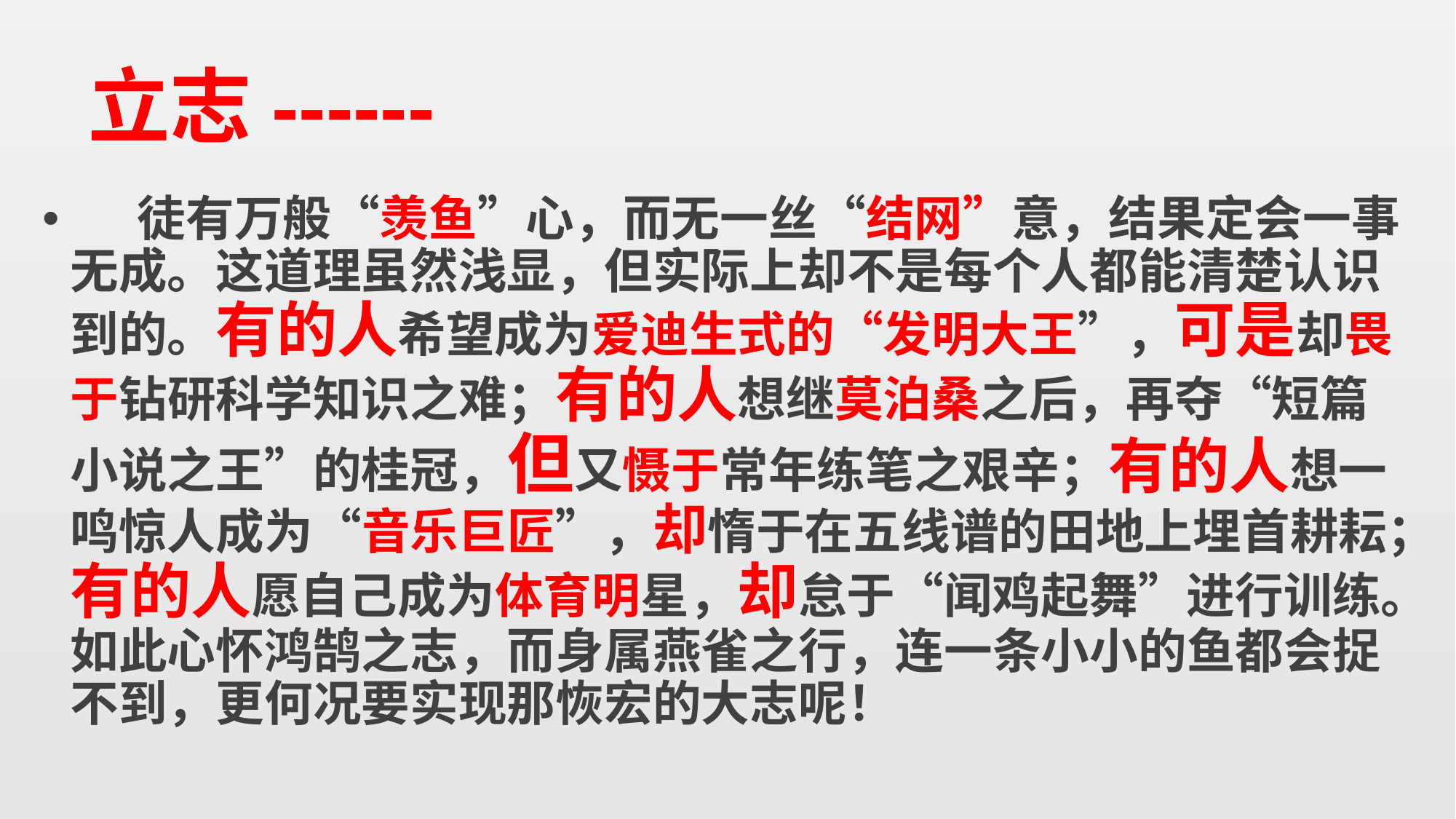

# 立志------
     徒有万般“羡鱼”心，而无一丝“结网”意，结果定会一事无成。这道理虽然浅显，但实际上却不是每个人都能清楚认识到的。有的人希望成为爱迪生式的“发明大王”，可是却畏于钻研科学知识之难；有的人想继莫泊桑之后，再夺“短篇小说之王”的桂冠，但又慑于常年练笔之艰辛；有的人想一鸣惊人成为“音乐巨匠”，却惰于在五线谱的田地上埋首耕耘；有的人愿自己成为体育明星，却怠于“闻鸡起舞”进行训练。如此心怀鸿鹄之志，而身属燕雀之行，连一条小小的鱼都会捉不到，更何况要实现那恢宏的大志呢！